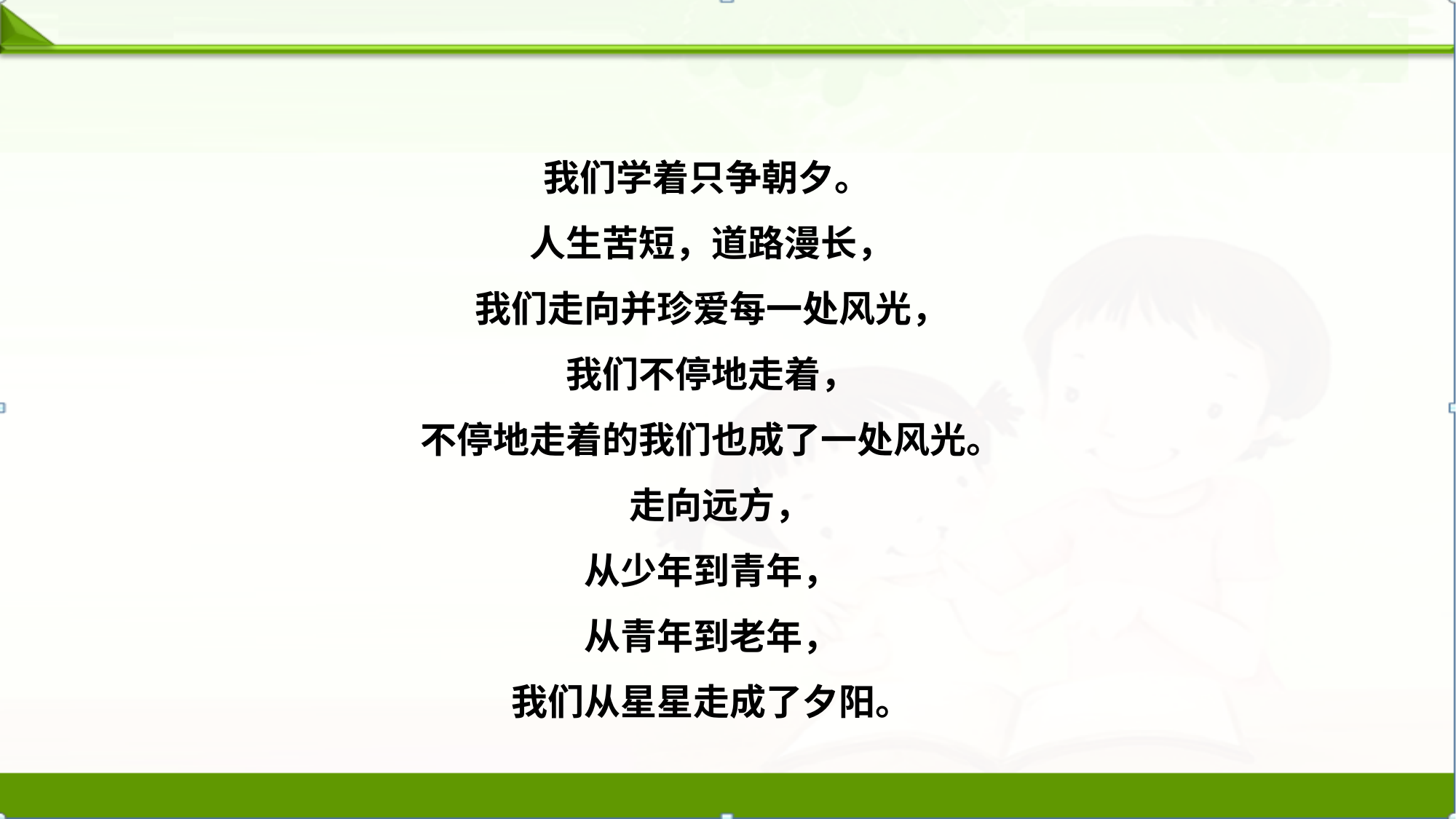

我们学着只争朝夕。
　　人生苦短，道路漫长，
　　我们走向并珍爱每一处风光，
　　我们不停地走着，
　　不停地走着的我们也成了一处风光。
 　　走向远方，
　　从少年到青年，
　　从青年到老年，
　　我们从星星走成了夕阳。